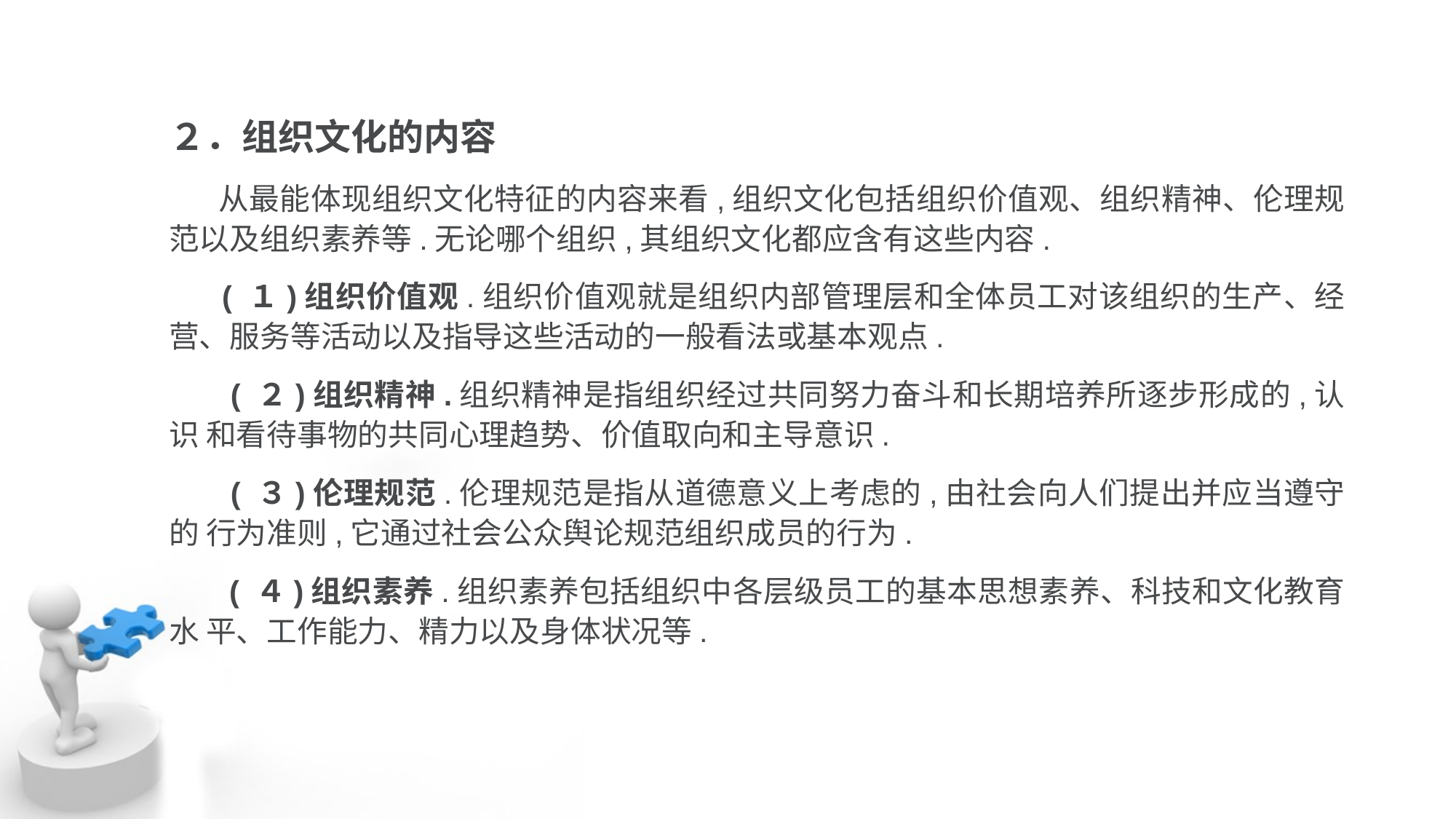

２．组织文化的内容
      从最能体现组织文化特征的内容来看,组织文化包括组织价值观、组织精神、伦理规 范以及组织素养等.无论哪个组织,其组织文化都应含有这些内容.
      ( １)组织价值观.组织价值观就是组织内部管理层和全体员工对该组织的生产、经 营、服务等活动以及指导这些活动的一般看法或基本观点.
       ( ２)组织精神.组织精神是指组织经过共同努力奋斗和长期培养所逐步形成的,认识 和看待事物的共同心理趋势、价值取向和主导意识.
       ( ３)伦理规范.伦理规范是指从道德意义上考虑的,由社会向人们提出并应当遵守的 行为准则,它通过社会公众舆论规范组织成员的行为.
       ( ４)组织素养.组织素养包括组织中各层级员工的基本思想素养、科技和文化教育水 平、工作能力、精力以及身体状况等.